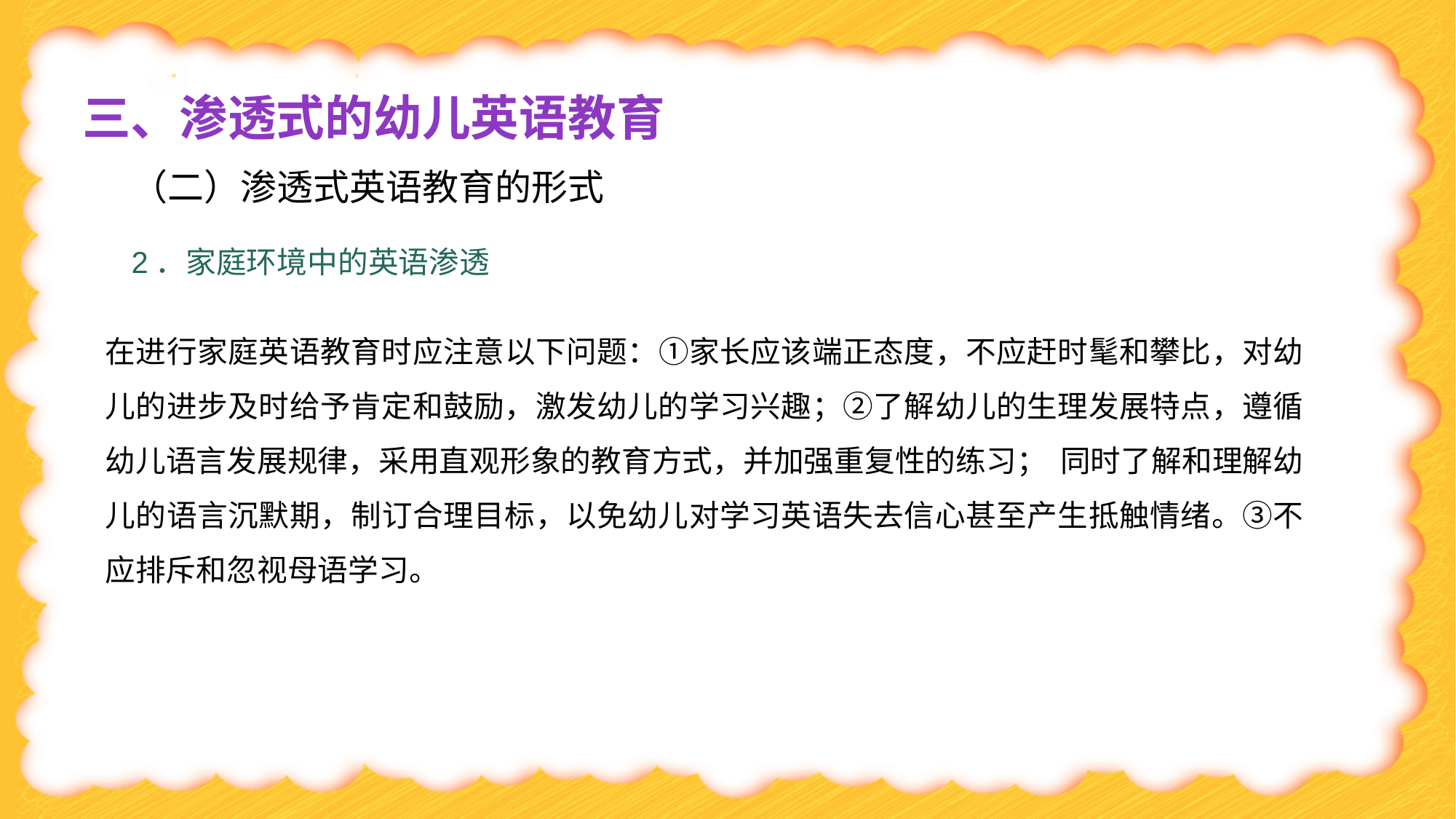

三、渗透式的幼儿英语教育

（二）渗透式英语教育的形式
2．家庭环境中的英语渗透
在进行家庭英语教育时应注意以下问题：①家长应该端正态度，不应赶时髦和攀比，对幼儿的进步及时给予肯定和鼓励，激发幼儿的学习兴趣；②了解幼儿的生理发展特点，遵循幼儿语言发展规律，采用直观形象的教育方式，并加强重复性的练习；  同时了解和理解幼儿的语言沉默期，制订合理目标，以免幼儿对学习英语失去信心甚至产生抵触情绪。③不应排斥和忽视母语学习。